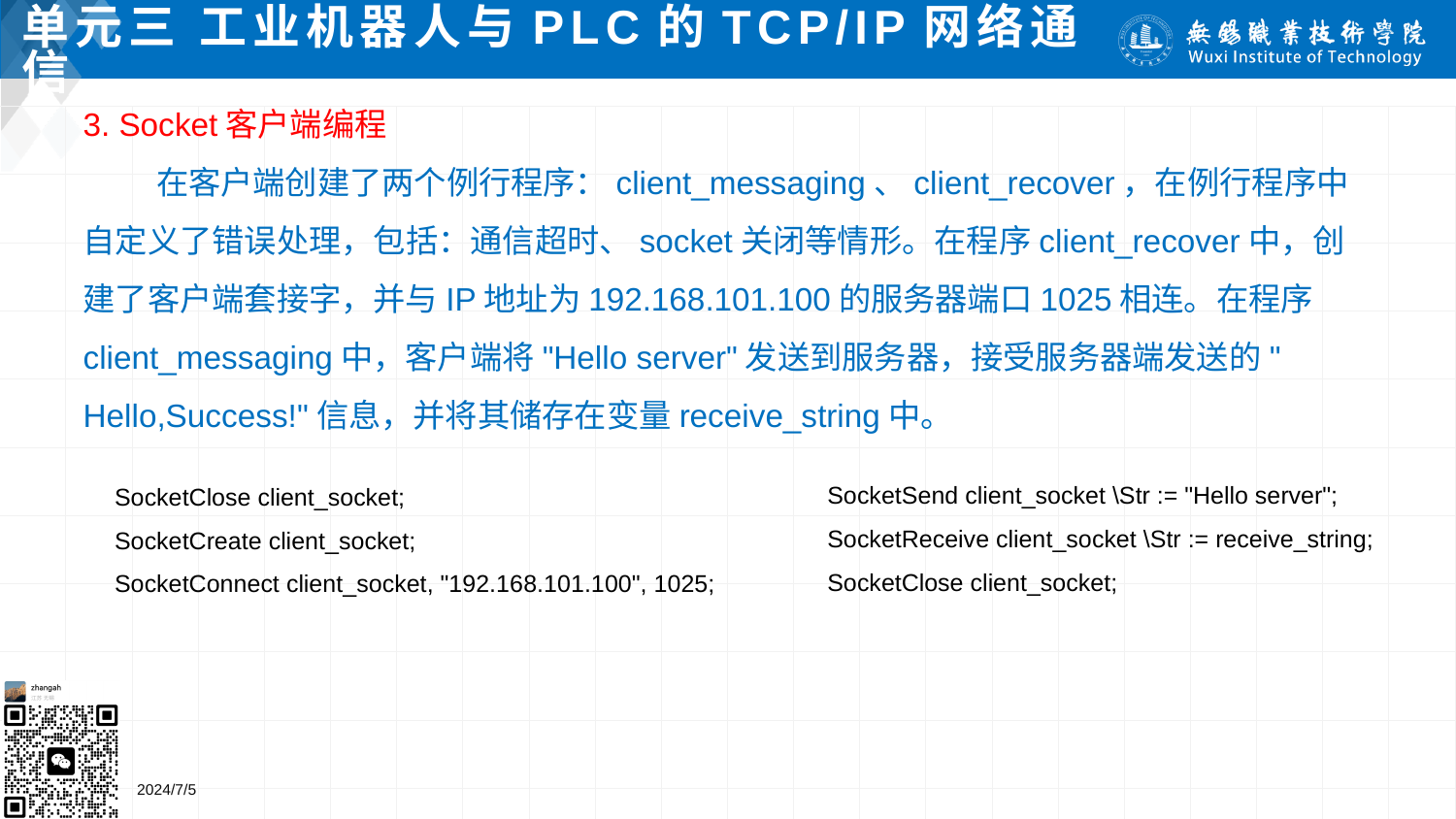

# 单元三 工业机器人与PLC的TCP/IP网络通信
3. Socket客户端编程
         在客户端创建了两个例行程序：client_messaging、client_recover，在例行程序中自定义了错误处理，包括：通信超时、socket关闭等情形。在程序client_recover中，创建了客户端套接字，并与IP地址为192.168.101.100的服务器端口1025相连。在程序client_messaging中，客户端将"Hello server"发送到服务器，接受服务器端发送的" Hello,Success!"信息，并将其储存在变量receive_string中。
SocketSend client_socket \Str := "Hello server";
SocketReceive client_socket \Str := receive_string;
SocketClose client_socket;
SocketClose client_socket;
SocketCreate client_socket;
SocketConnect client_socket, "192.168.101.100", 1025;
2024/7/5